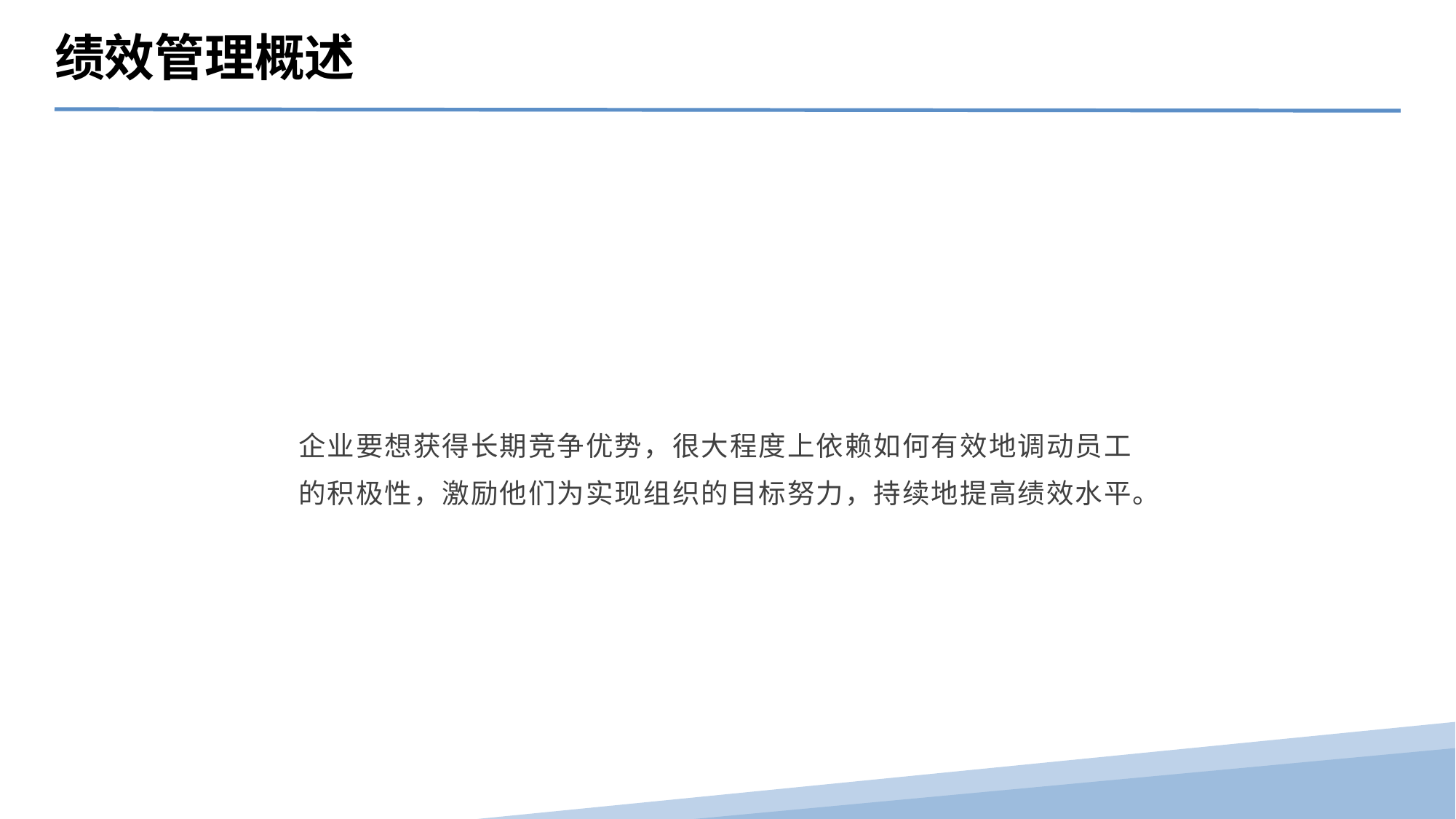

绩效管理概述
企业要想获得长期竞争优势，很大程度上依赖如何有效地调动员工的积极性，激励他们为实现组织的目标努力，持续地提高绩效水平。